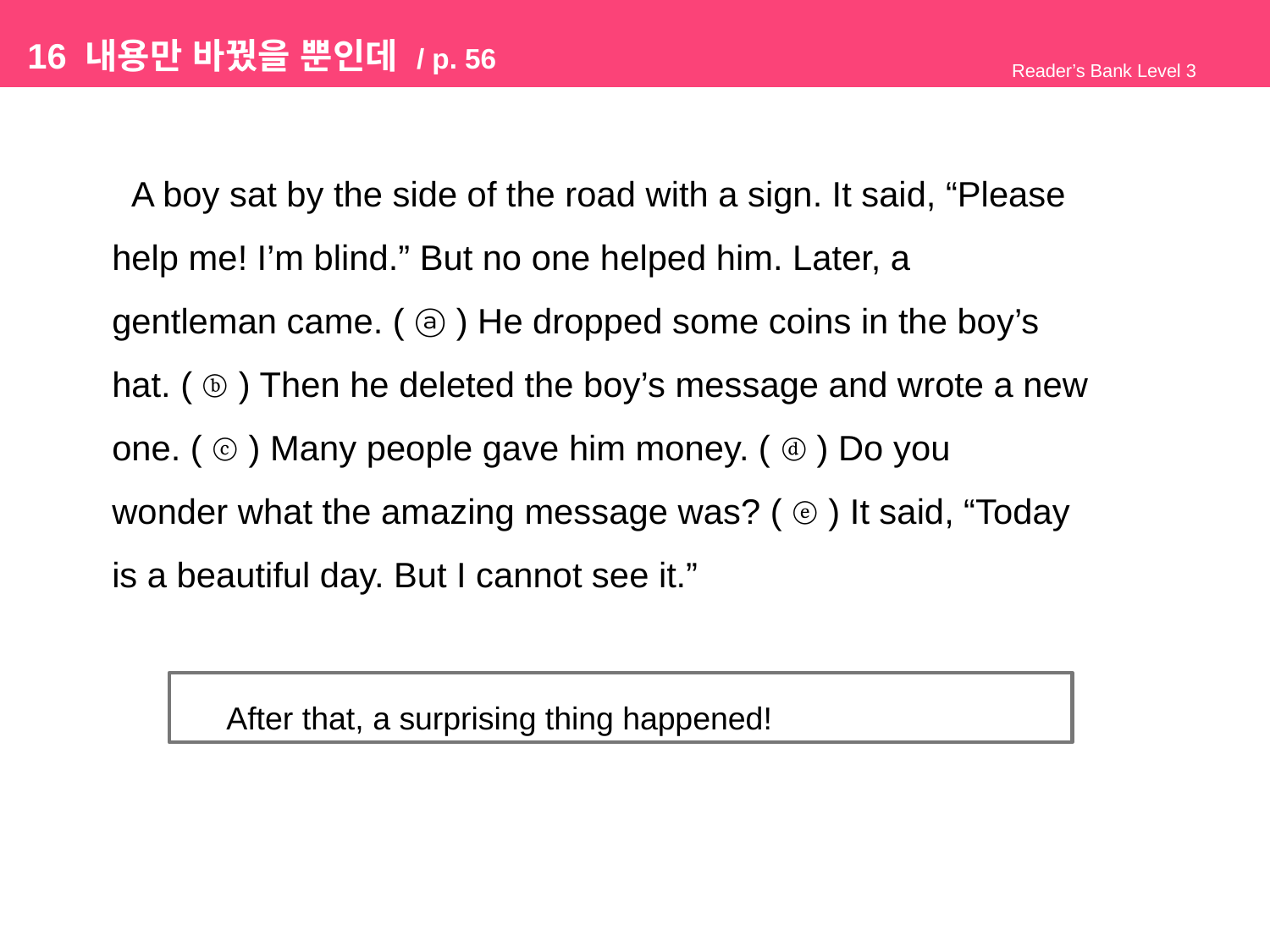

# 16 내용만 바꿨을 뿐인데 / p. 56
Reader’s Bank Level 3
  A boy sat by the side of the road with a sign. It said, “Please
help me! I’m blind.” But no one helped him. Later, a
gentleman came. ( ⓐ ) He dropped some coins in the boy’s
hat. ( ⓑ ) Then he deleted the boy’s message and wrote a new
one. ( ⓒ ) Many people gave him money. ( ⓓ ) Do you
wonder what the amazing message was? ( ⓔ ) It said, “Today
is a beautiful day. But I cannot see it.”
     After that, a surprising thing happened!